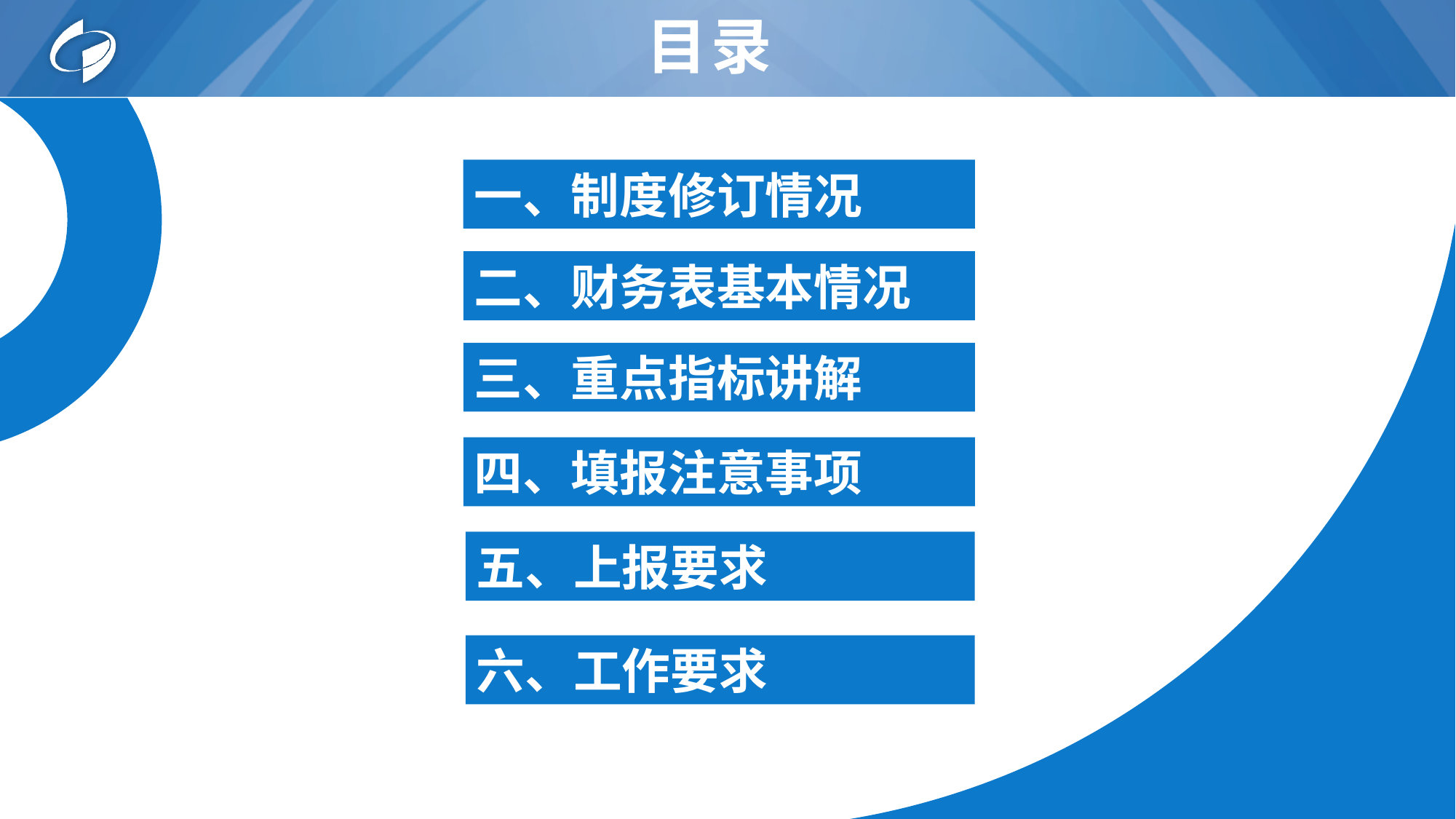

# 目录

一、制度修订情况

二、财务表基本情况
三、重点指标讲解
四、填报注意事项
五、上报要求
六、工作要求